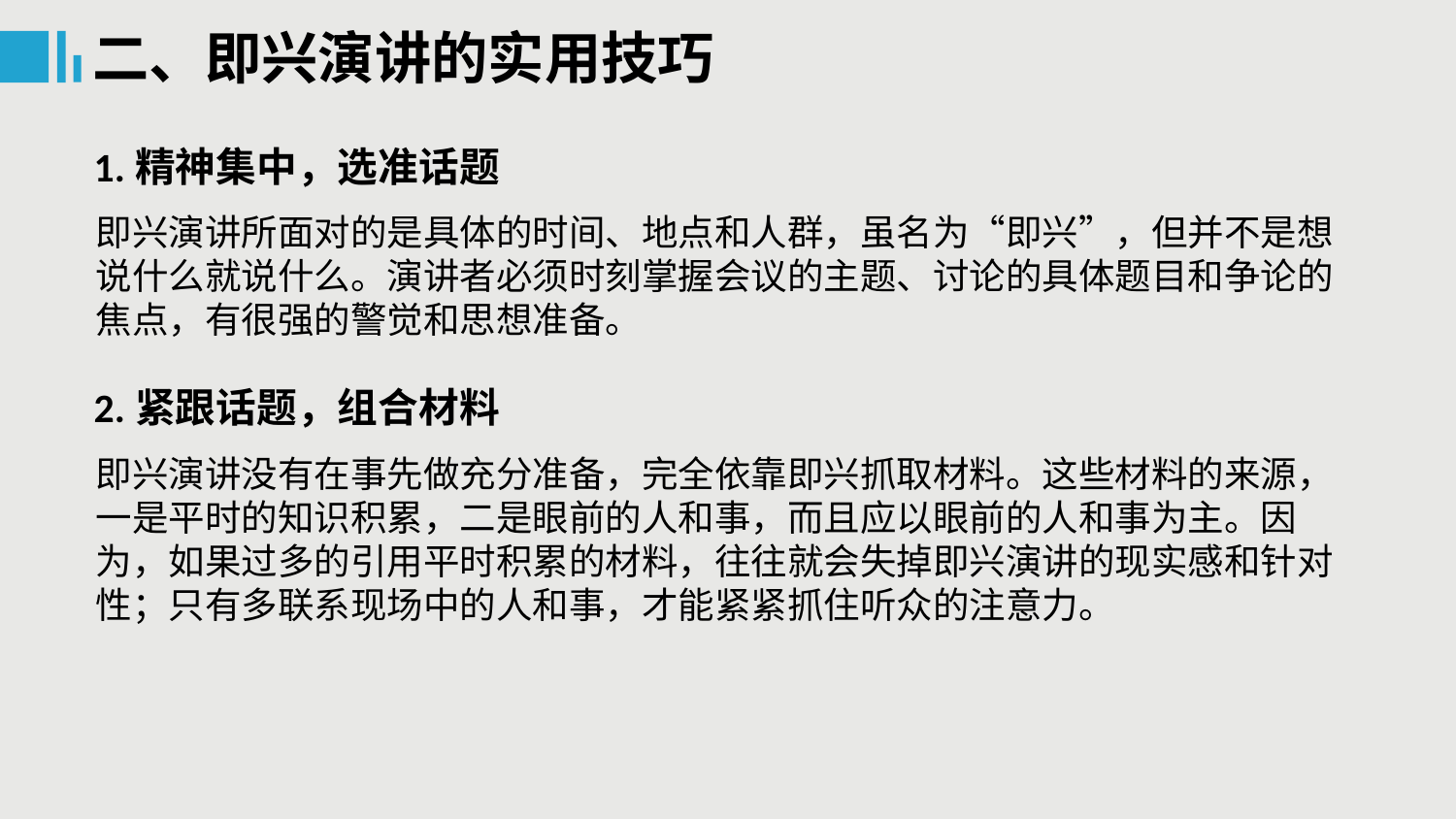

二、即兴演讲的实用技巧

1.精神集中，选准话题
即兴演讲所面对的是具体的时间、地点和人群，虽名为“即兴”，但并不是想说什么就说什么。演讲者必须时刻掌握会议的主题、讨论的具体题目和争论的焦点，有很强的警觉和思想准备。
2.紧跟话题，组合材料
即兴演讲没有在事先做充分准备，完全依靠即兴抓取材料。这些材料的来源，一是平时的知识积累，二是眼前的人和事，而且应以眼前的人和事为主。因为，如果过多的引用平时积累的材料，往往就会失掉即兴演讲的现实感和针对性；只有多联系现场中的人和事，才能紧紧抓住听众的注意力。